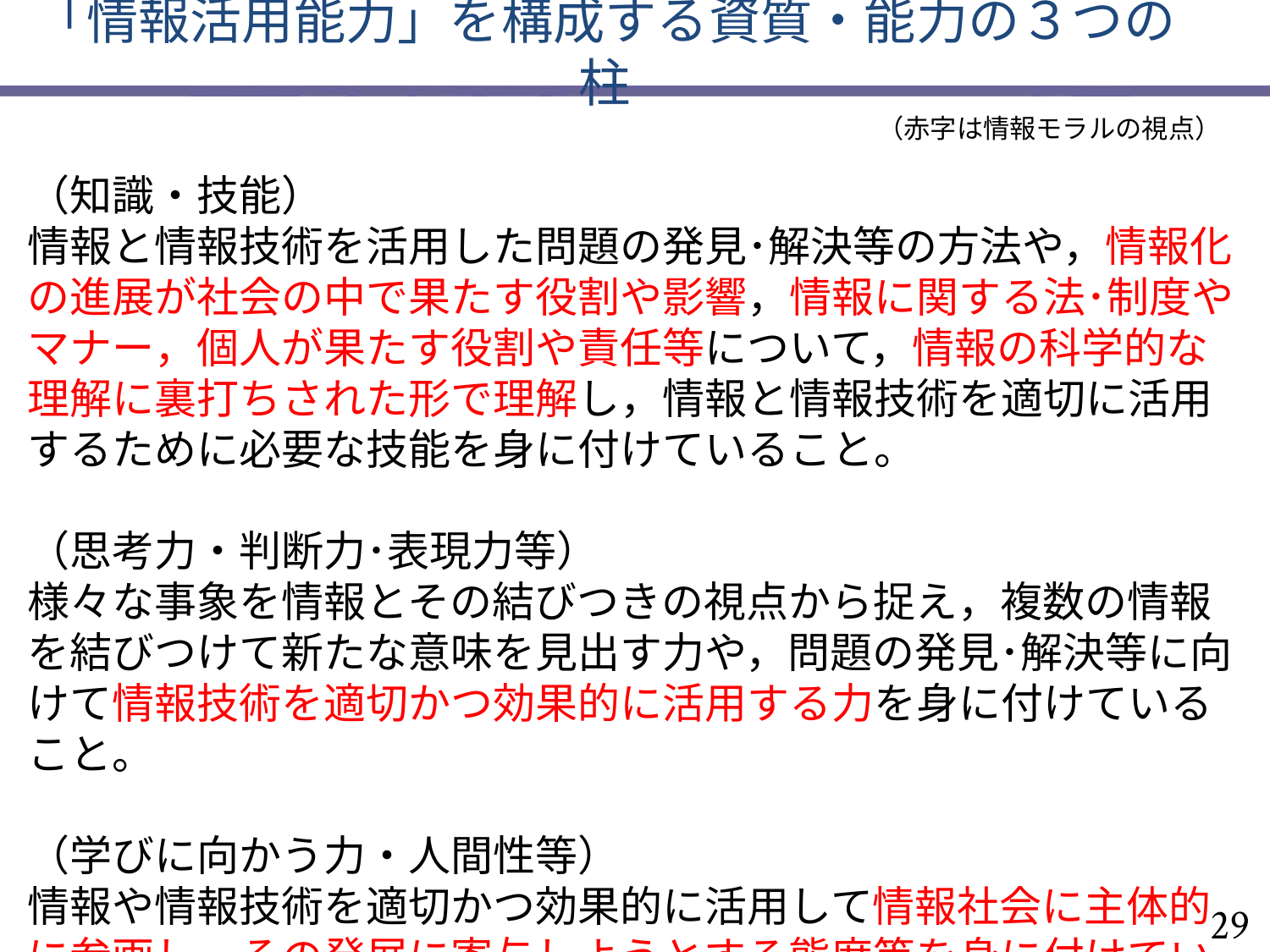

# 「情報活用能力」を構成する資質・能力の３つの柱
（赤字は情報モラルの視点）
（知識・技能）
情報と情報技術を活用した問題の発見･解決等の方法や，情報化の進展が社会の中で果たす役割や影響，情報に関する法･制度やマナー，個人が果たす役割や責任等について，情報の科学的な理解に裏打ちされた形で理解し，情報と情報技術を適切に活用するために必要な技能を身に付けていること。

（思考力・判断力･表現力等）
様々な事象を情報とその結びつきの視点から捉え，複数の情報を結びつけて新たな意味を見出す力や，問題の発見･解決等に向けて情報技術を適切かつ効果的に活用する力を身に付けていること。

（学びに向かう力・人間性等）
情報や情報技術を適切かつ効果的に活用して情報社会に主体的に参画し，その発展に寄与しようとする態度等を身に付けていること。

29